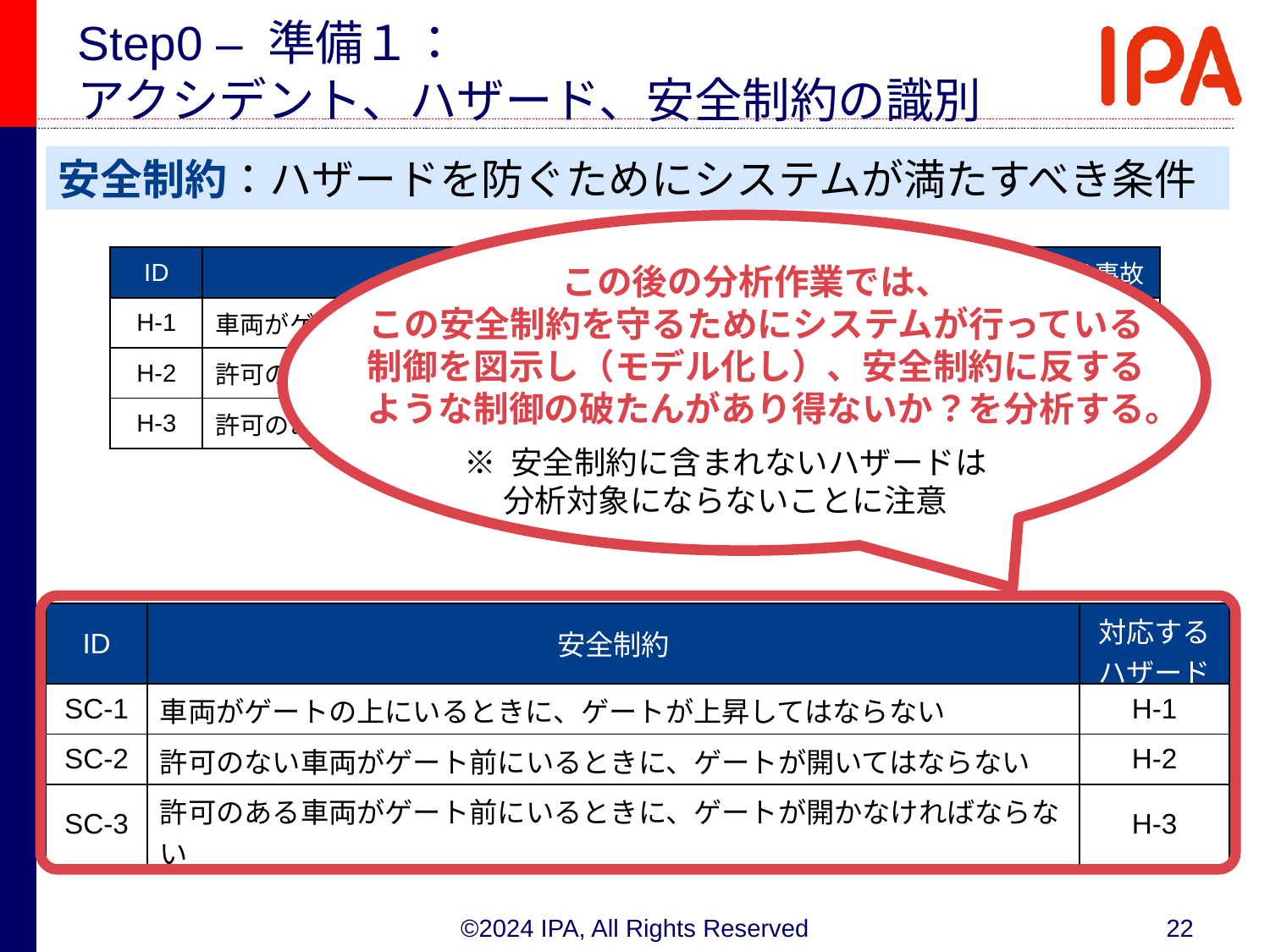

# Step0 – 準備１： アクシデント、ハザード、安全制約の識別
安全制約：ハザードを防ぐためにシステムが満たすべき条件

| ID | ハザード | 関係する事故 |
| --- | --- | --- |
| H-1 | 車両がゲートの上にいるときに、ゲートが上昇する | A-1, A-3 |
| H-2 | 許可のない自動車がゲート前にいるときに、ゲートが開いている | A-2 |
| H-3 | 許可のある自動車がゲート前にいるときに、ゲートが開かない | A-3 |
この後の分析作業では、
この安全制約を守るためにシステムが行っている制御を図示し（モデル化し）、安全制約に反するような制御の破たんがあり得ないか？を分析する。
※ 安全制約に含まれないハザードは
分析対象にならないことに注意

| ID | 安全制約 | 対応する ハザード |
| --- | --- | --- |
| SC-1 | 車両がゲートの上にいるときに、ゲートが上昇してはならない | H-1 |
| SC-2 | 許可のない車両がゲート前にいるときに、ゲートが開いてはならない | H-2 |
| SC-3 | 許可のある車両がゲート前にいるときに、ゲートが開かなければならない | H-3 |
©2024 IPA, All Rights Reserved
22